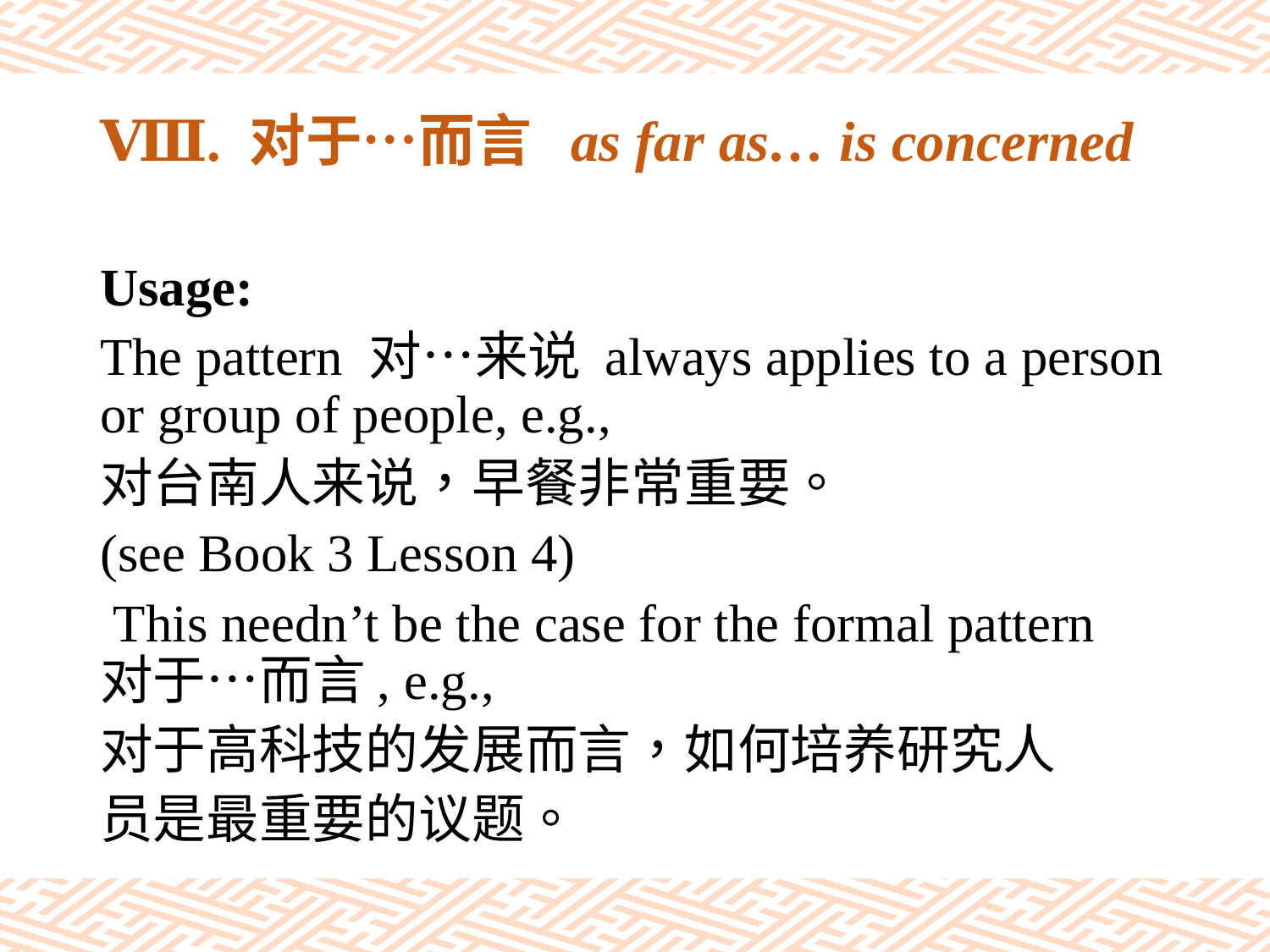

# Ⅷ. 对于…而言  as far as… is concerned
Usage:
The pattern 对…来说 always applies to a person or group of people, e.g.,
对台南人来说，早餐非常重要。
(see Book 3 Lesson 4)
 This needn’t be the case for the formal pattern 对于…而言, e.g.,
对于高科技的发展而言，如何培养研究人
员是最重要的议题。